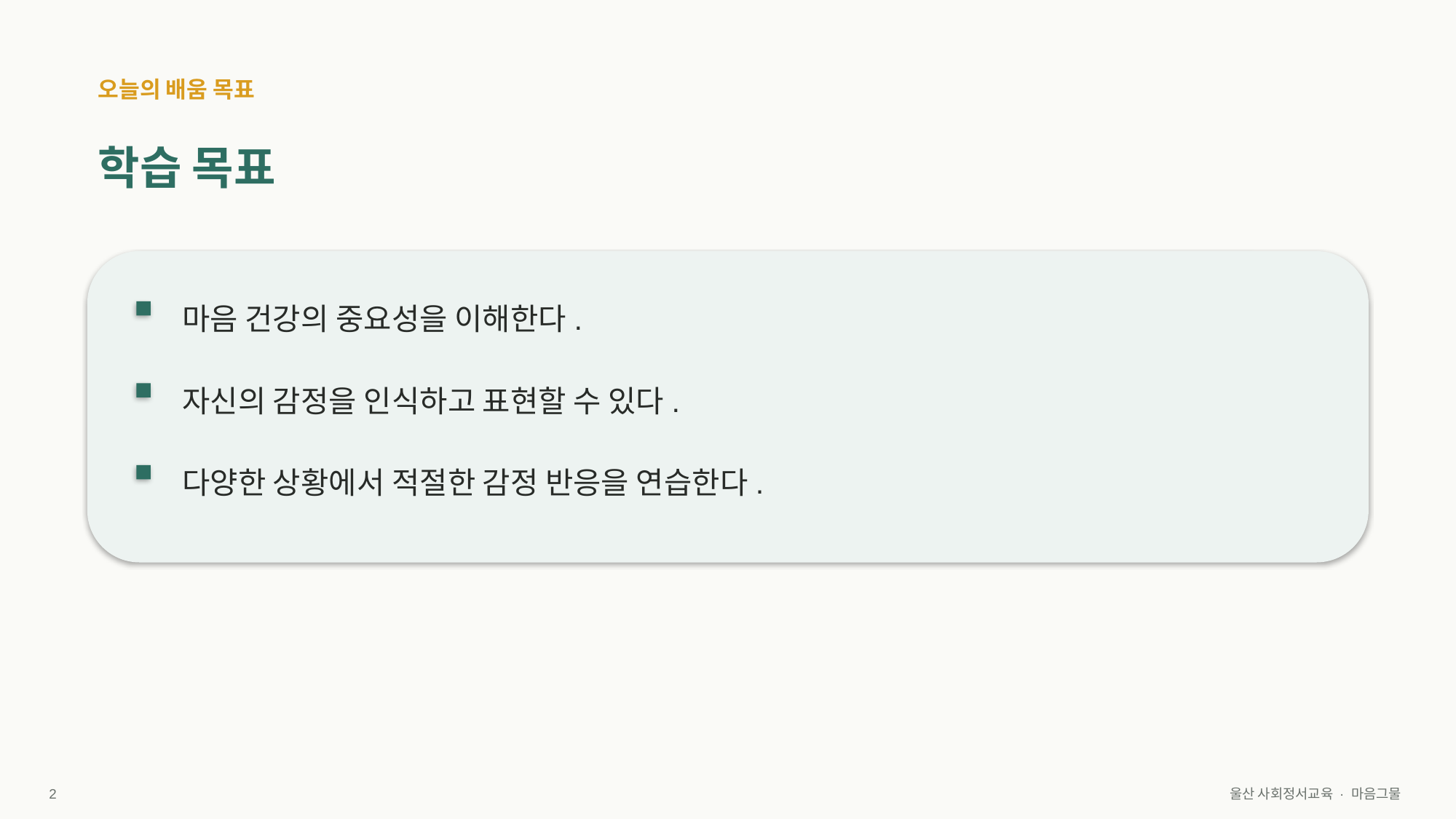

오늘의 배움 목표
학습 목표

마음 건강의 중요성을 이해한다.

자신의 감정을 인식하고 표현할 수 있다.

다양한 상황에서 적절한 감정 반응을 연습한다.

2
울산 사회정서교육 · 마음그물